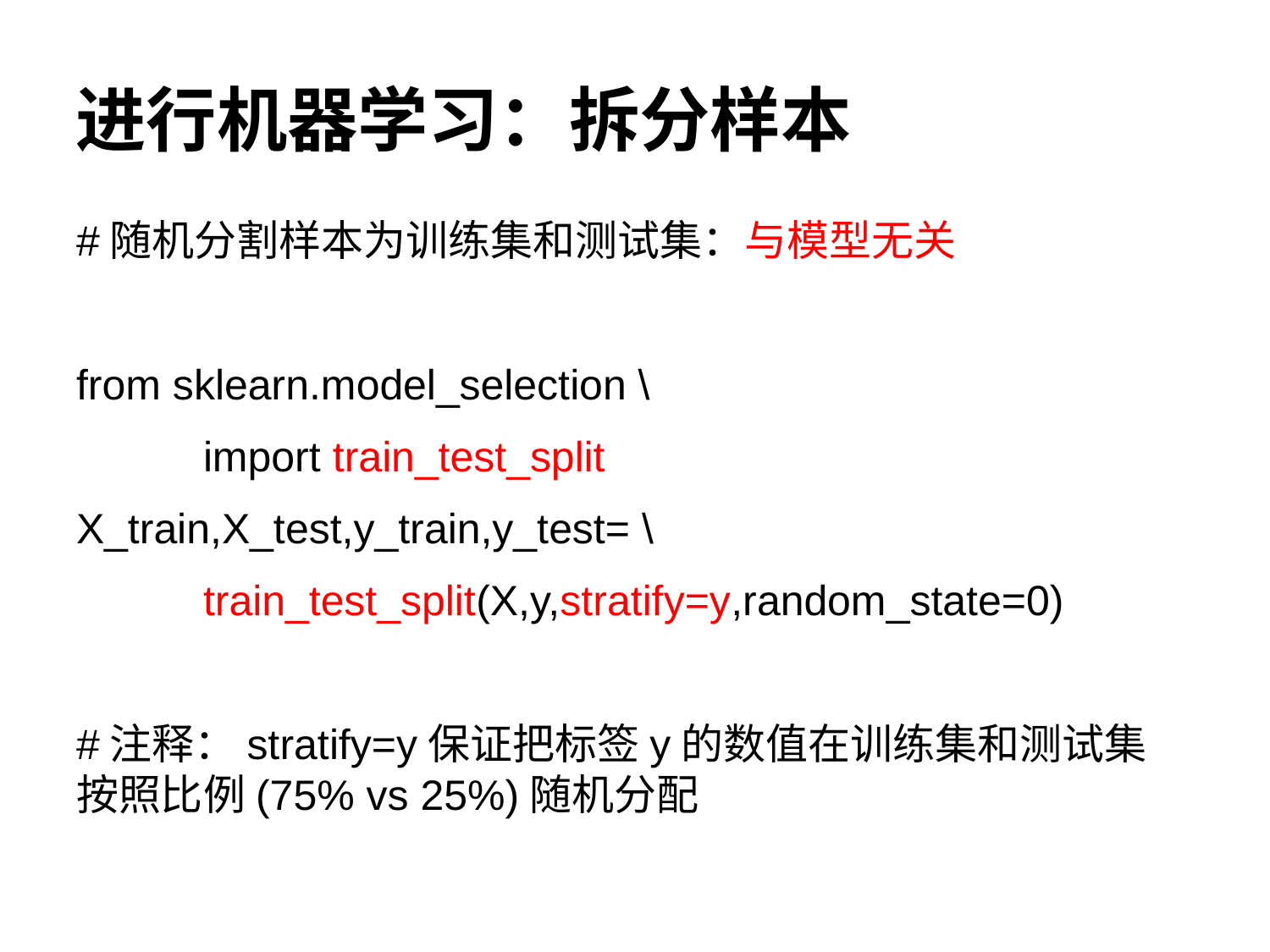

# 进行机器学习：拆分样本
#随机分割样本为训练集和测试集：与模型无关

from sklearn.model_selection \
	import train_test_split
X_train,X_test,y_train,y_test= \
	train_test_split(X,y,stratify=y,random_state=0)

#注释：stratify=y保证把标签y的数值在训练集和测试集按照比例(75% vs 25%)随机分配